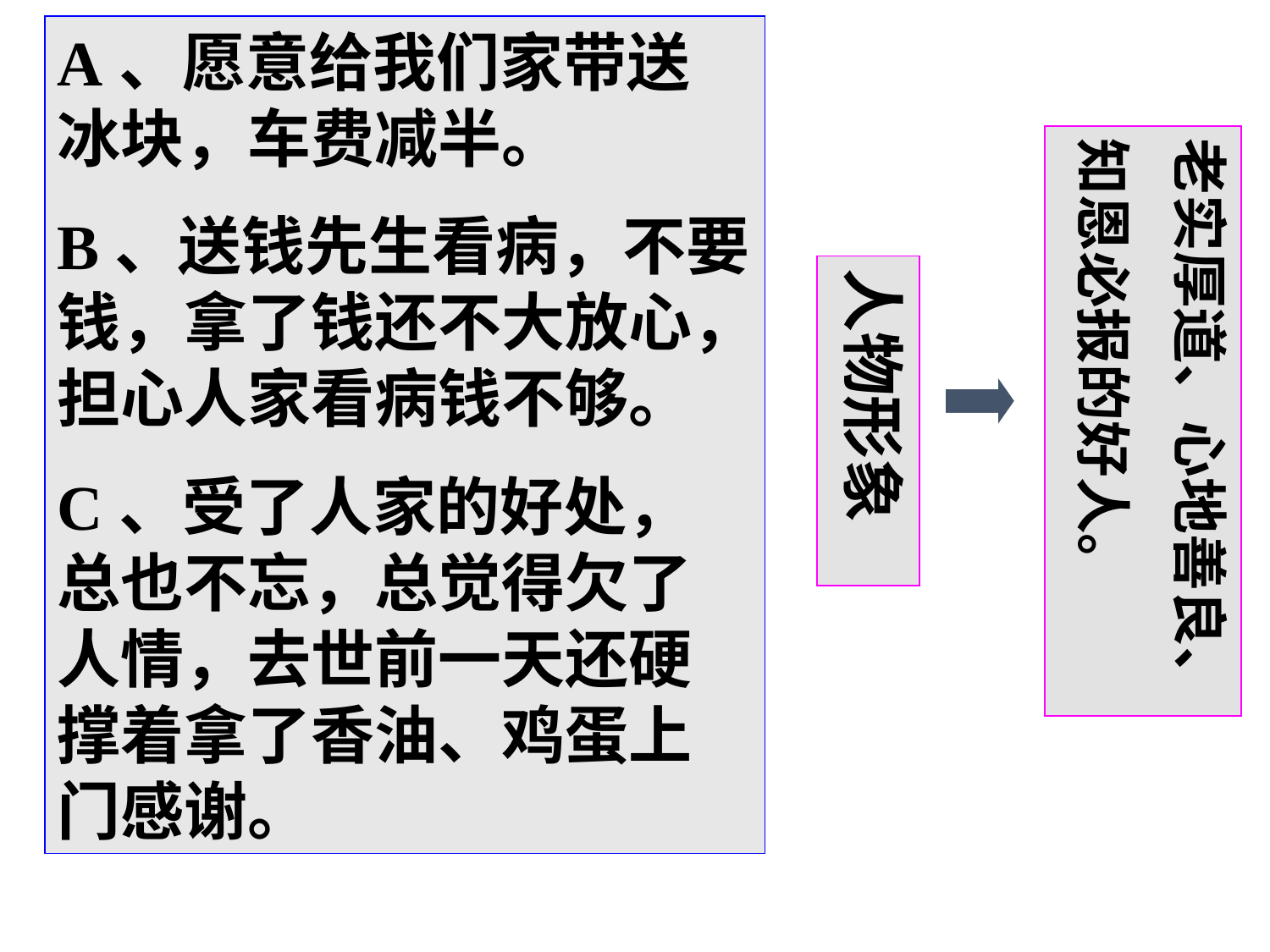

A、愿意给我们家带送冰块，车费减半。
B、送钱先生看病，不要钱，拿了钱还不大放心，担心人家看病钱不够。
C、受了人家的好处，总也不忘，总觉得欠了人情，去世前一天还硬撑着拿了香油、鸡蛋上门感谢。
老实厚道、心地善良、
知恩必报的好人。
人物形象